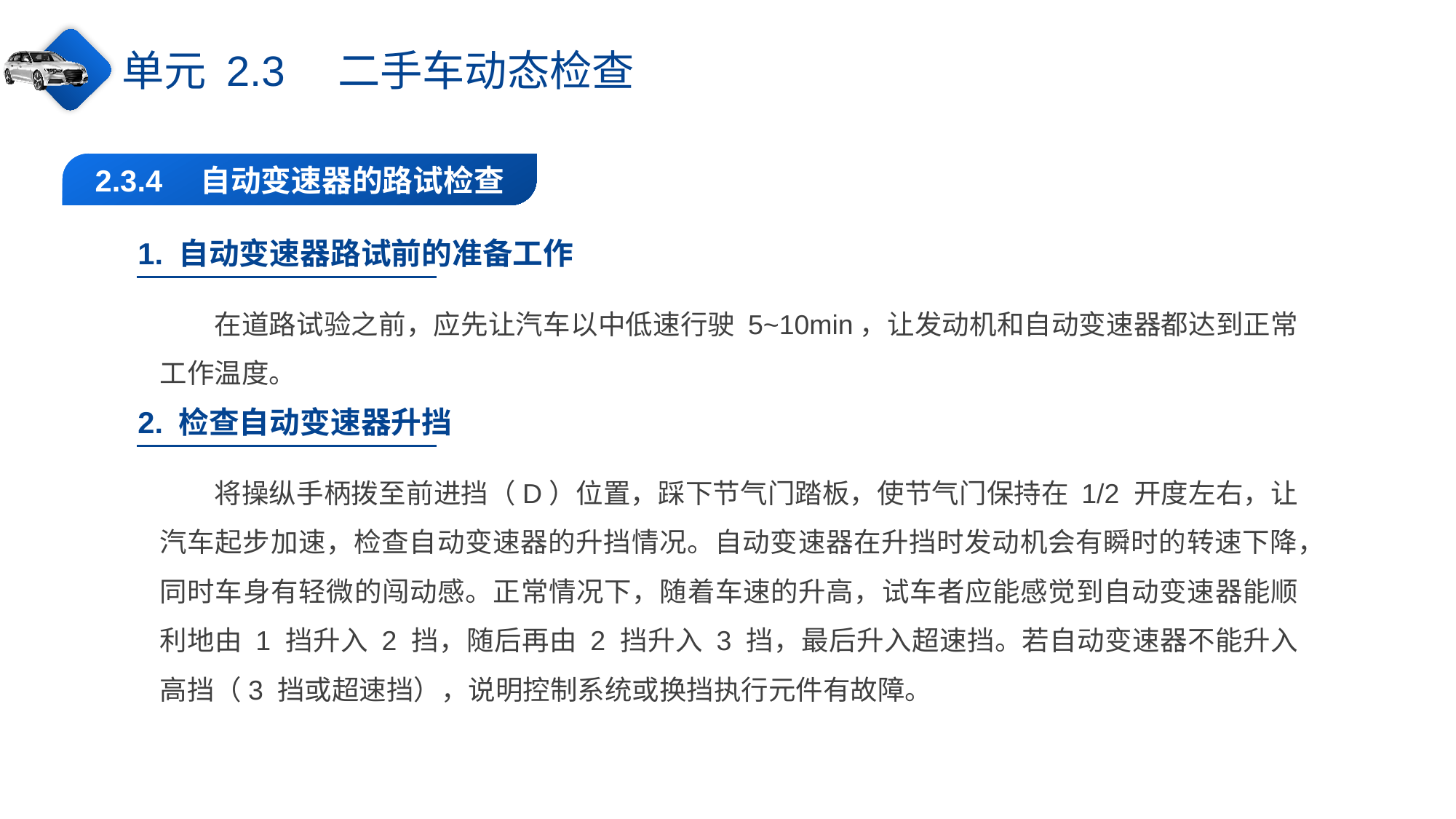

单元 2.3　二手车动态检查
2.3.4　自动变速器的路试检查
1. 自动变速器路试前的准备工作
在道路试验之前，应先让汽车以中低速行驶 5~10min，让发动机和自动变速器都达到正常工作温度。
2. 检查自动变速器升挡
将操纵手柄拨至前进挡（D）位置，踩下节气门踏板，使节气门保持在 1/2 开度左右，让汽车起步加速，检查自动变速器的升挡情况。自动变速器在升挡时发动机会有瞬时的转速下降，同时车身有轻微的闯动感。正常情况下，随着车速的升高，试车者应能感觉到自动变速器能顺利地由 1 挡升入 2 挡，随后再由 2 挡升入 3 挡，最后升入超速挡。若自动变速器不能升入高挡（3 挡或超速挡），说明控制系统或换挡执行元件有故障。